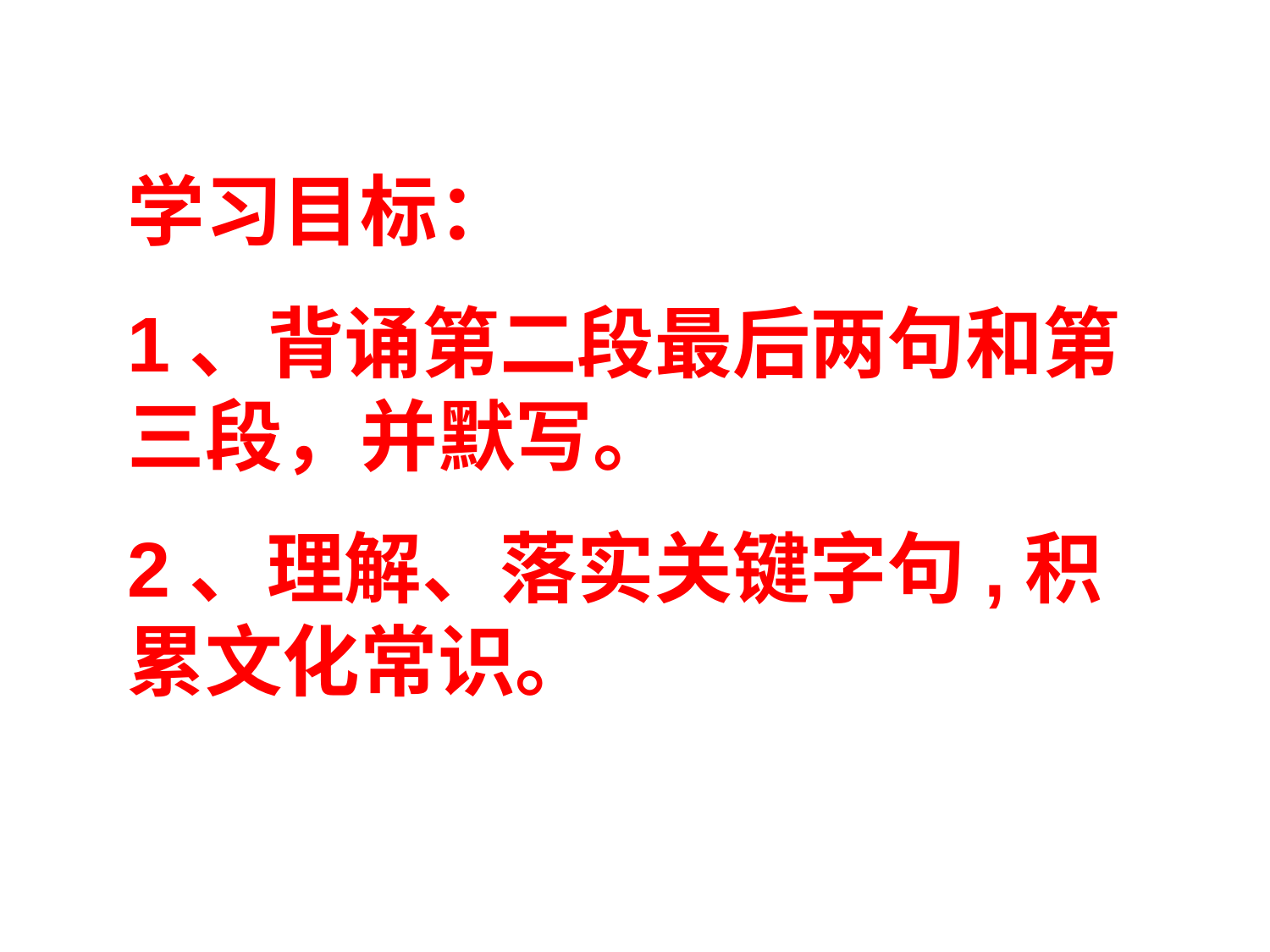

学习目标：
1、背诵第二段最后两句和第三段，并默写。
2、理解、落实关键字句,积累文化常识。